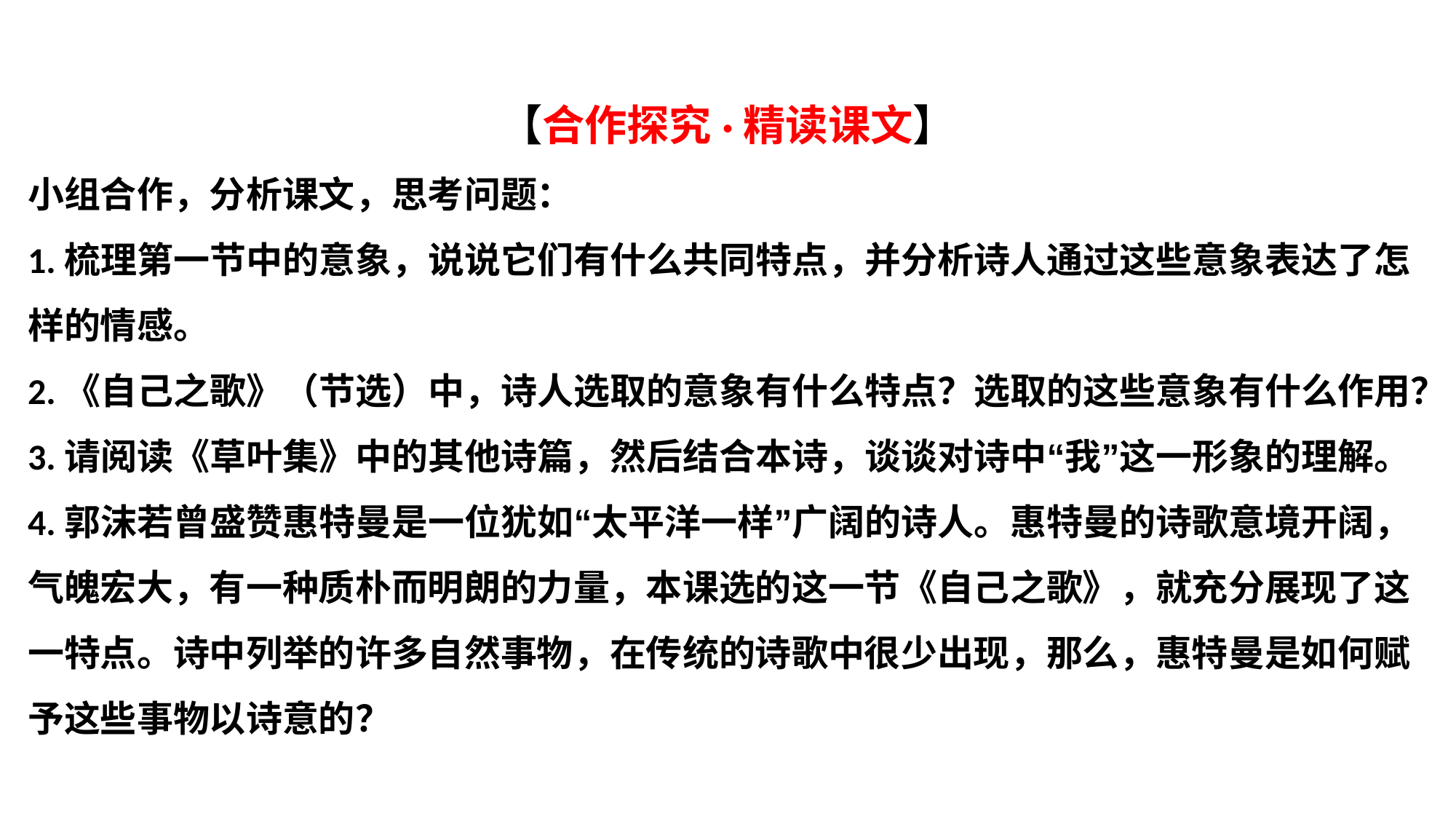

【合作探究·精读课文】
小组合作，分析课文，思考问题：
1.梳理第一节中的意象，说说它们有什么共同特点，并分析诗人通过这些意象表达了怎样的情感。
2.《自己之歌》（节选）中，诗人选取的意象有什么特点？选取的这些意象有什么作用？
3.请阅读《草叶集》中的其他诗篇，然后结合本诗，谈谈对诗中“我”这一形象的理解。
4.郭沫若曾盛赞惠特曼是一位犹如“太平洋一样”广阔的诗人。惠特曼的诗歌意境开阔，气魄宏大，有一种质朴而明朗的力量，本课选的这一节《自己之歌》，就充分展现了这一特点。诗中列举的许多自然事物，在传统的诗歌中很少出现，那么，惠特曼是如何赋予这些事物以诗意的？